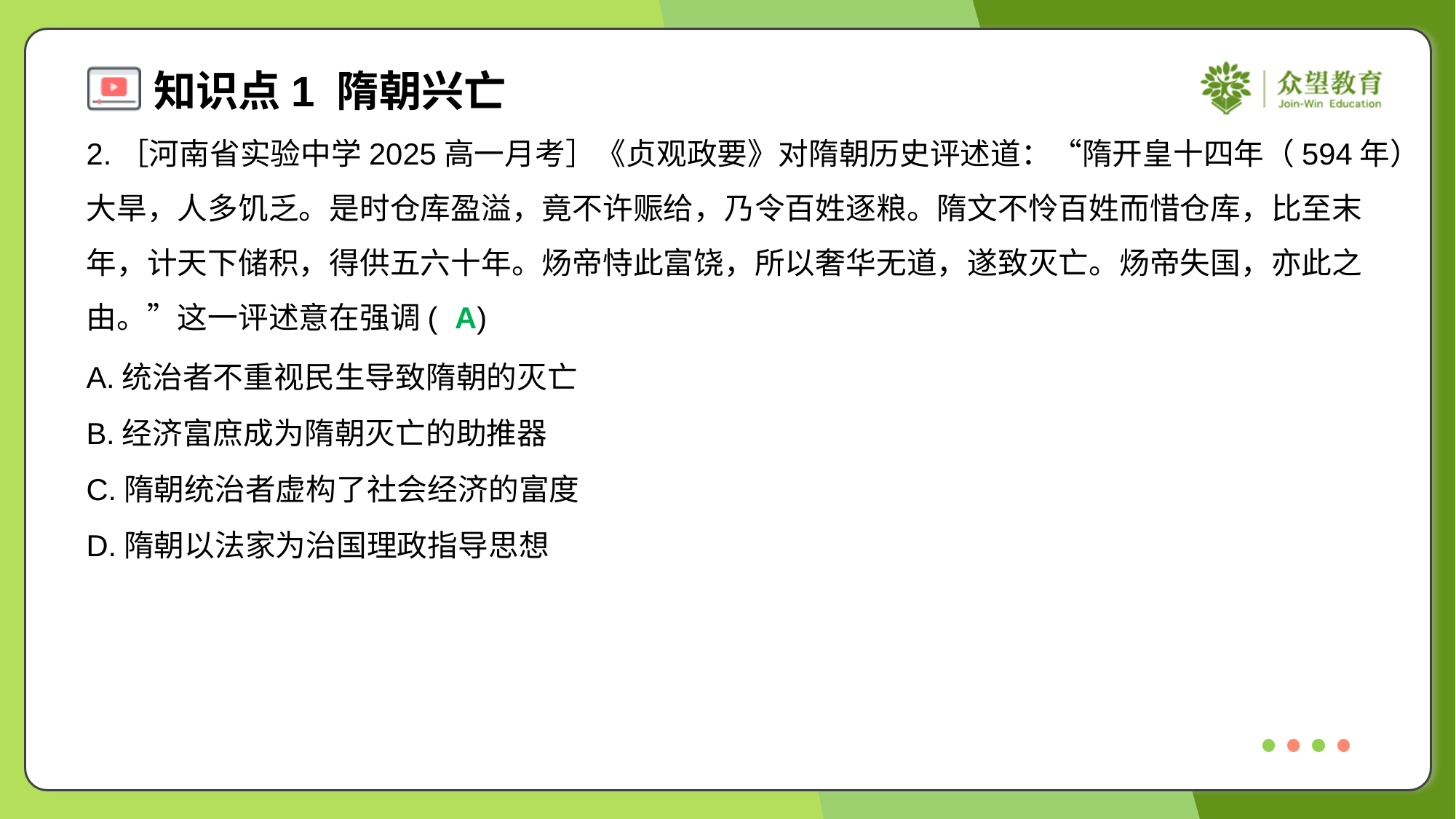

2.［河南省实验中学2025高一月考］《贞观政要》对隋朝历史评述道：“隋开皇十四年（594年）
大旱，人多饥乏。是时仓库盈溢，竟不许赈给，乃令百姓逐粮。隋文不怜百姓而惜仓库，比至末
年，计天下储积，得供五六十年。炀帝恃此富饶，所以奢华无道，遂致灭亡。炀帝失国，亦此之
由。”这一评述意在强调(     )
A
A.统治者不重视民生导致隋朝的灭亡
B.经济富庶成为隋朝灭亡的助推器
C.隋朝统治者虚构了社会经济的富度
D.隋朝以法家为治国理政指导思想